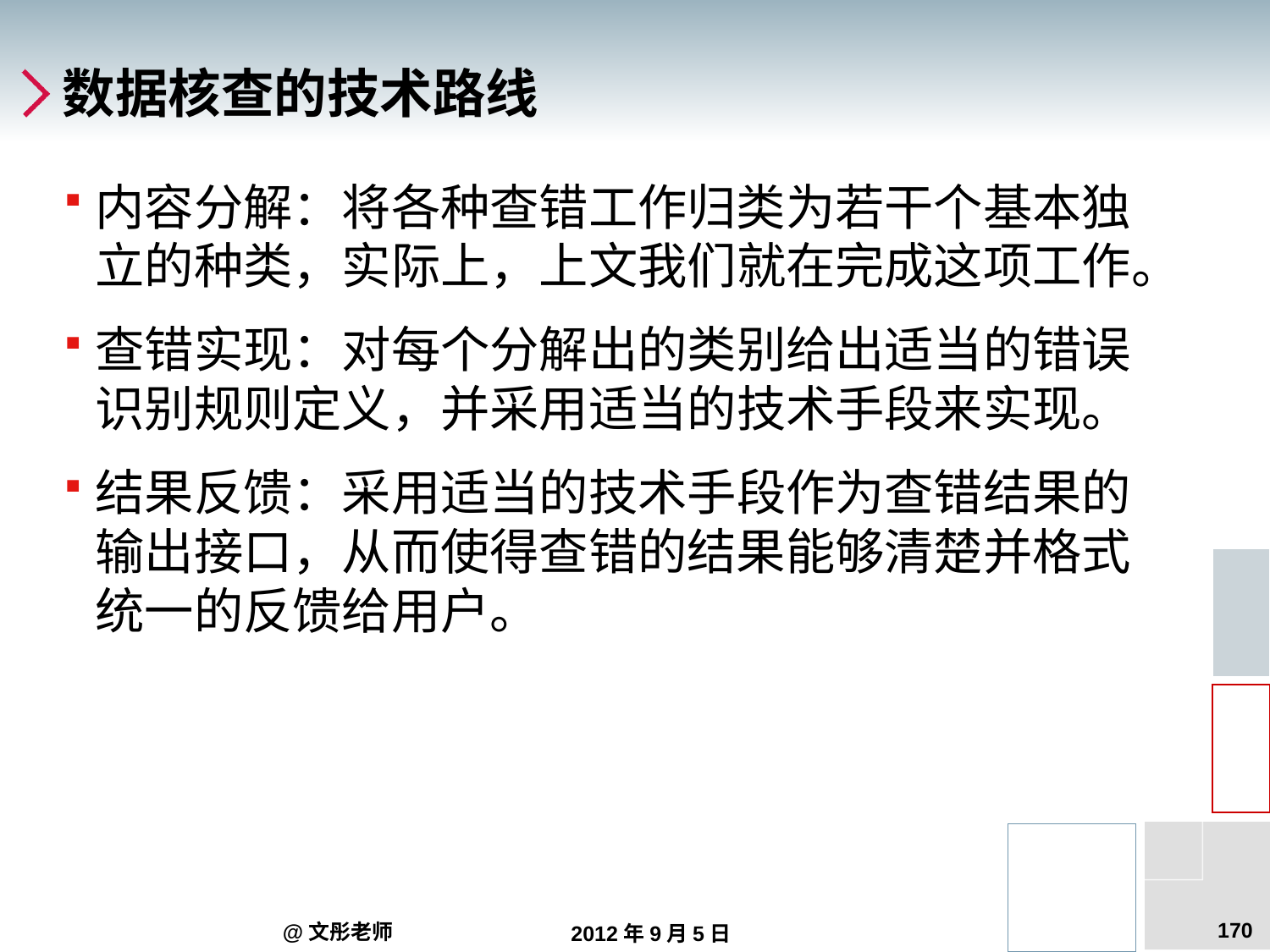

# 数据核查的技术路线
内容分解：将各种查错工作归类为若干个基本独立的种类，实际上，上文我们就在完成这项工作。
查错实现：对每个分解出的类别给出适当的错误识别规则定义，并采用适当的技术手段来实现。
结果反馈：采用适当的技术手段作为查错结果的输出接口，从而使得查错的结果能够清楚并格式统一的反馈给用户。

170
@文彤老师

2012年9月5日